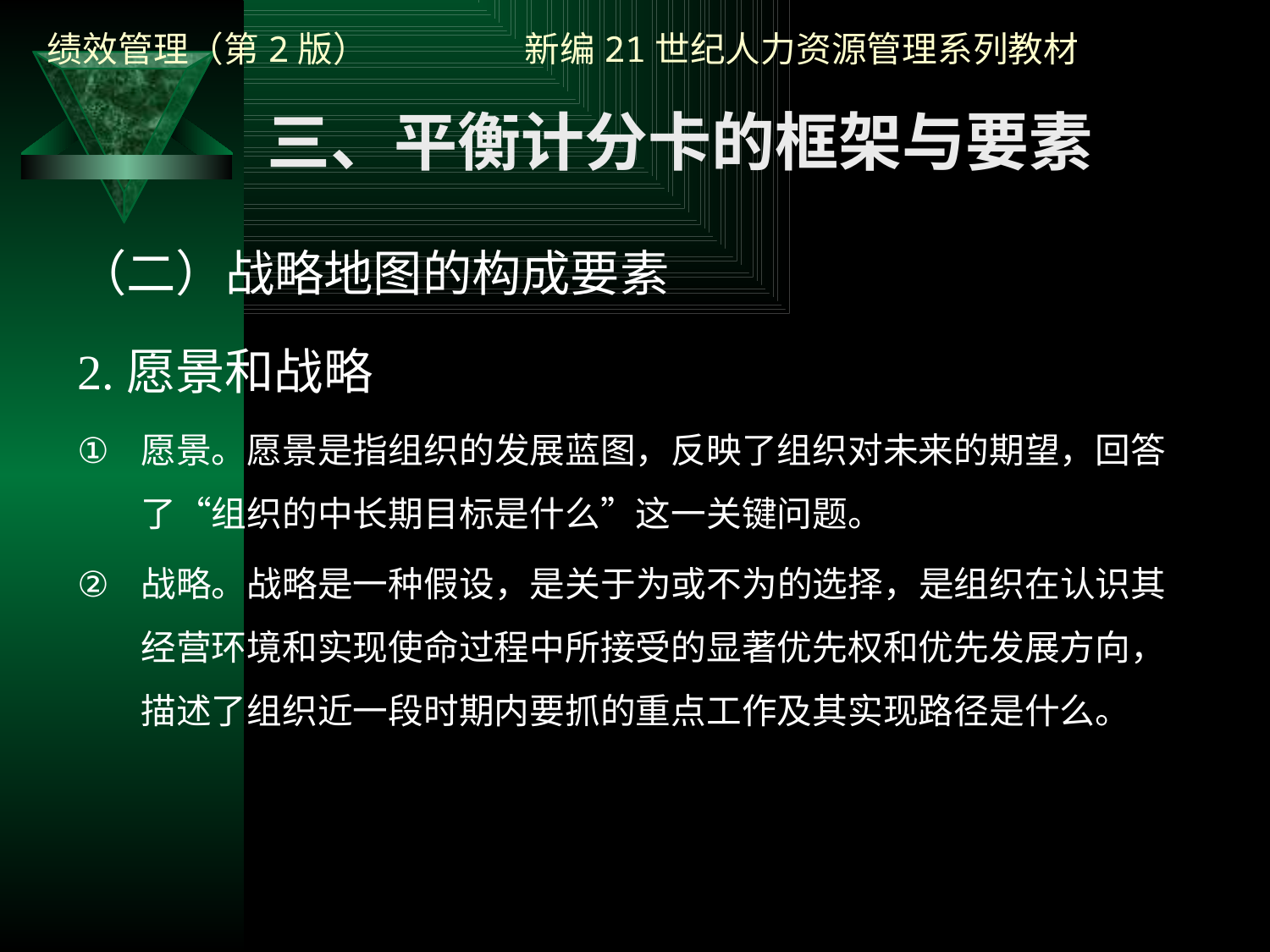

三、平衡计分卡的框架与要素
（二）战略地图的构成要素
2.愿景和战略
愿景。愿景是指组织的发展蓝图，反映了组织对未来的期望，回答了“组织的中长期目标是什么”这一关键问题。
战略。战略是一种假设，是关于为或不为的选择，是组织在认识其经营环境和实现使命过程中所接受的显著优先权和优先发展方向，描述了组织近一段时期内要抓的重点工作及其实现路径是什么。